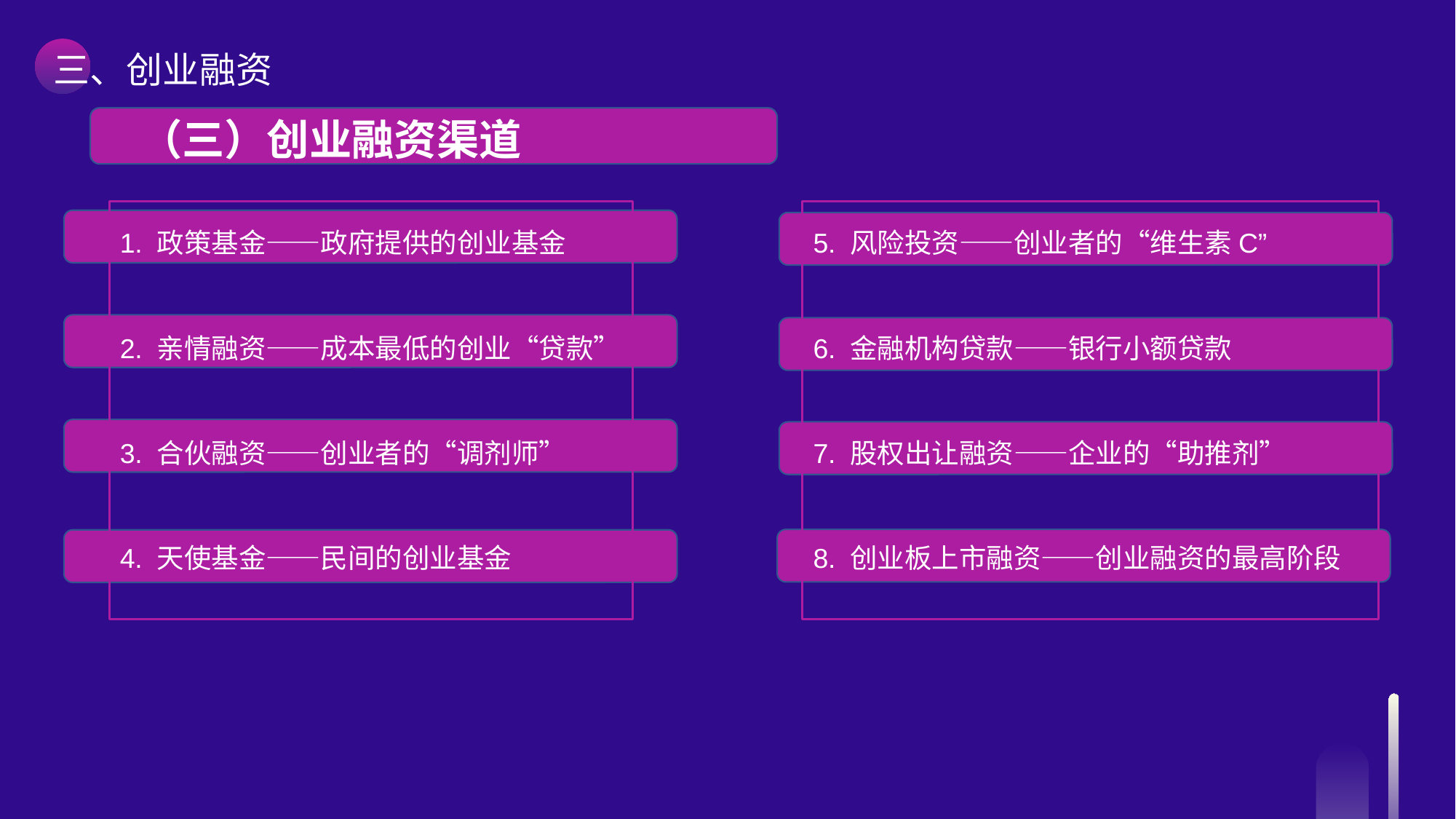

三、创业融资

（三）创业融资渠道
1. 政策基金——政府提供的创业基金

2. 亲情融资——成本最低的创业“贷款”

3. 合伙融资——创业者的“调剂师”

4. 天使基金——民间的创业基金

5. 风险投资——创业者的“维生素C”

6. 金融机构贷款——银行小额贷款

7. 股权出让融资——企业的“助推剂”

8. 创业板上市融资——创业融资的最高阶段